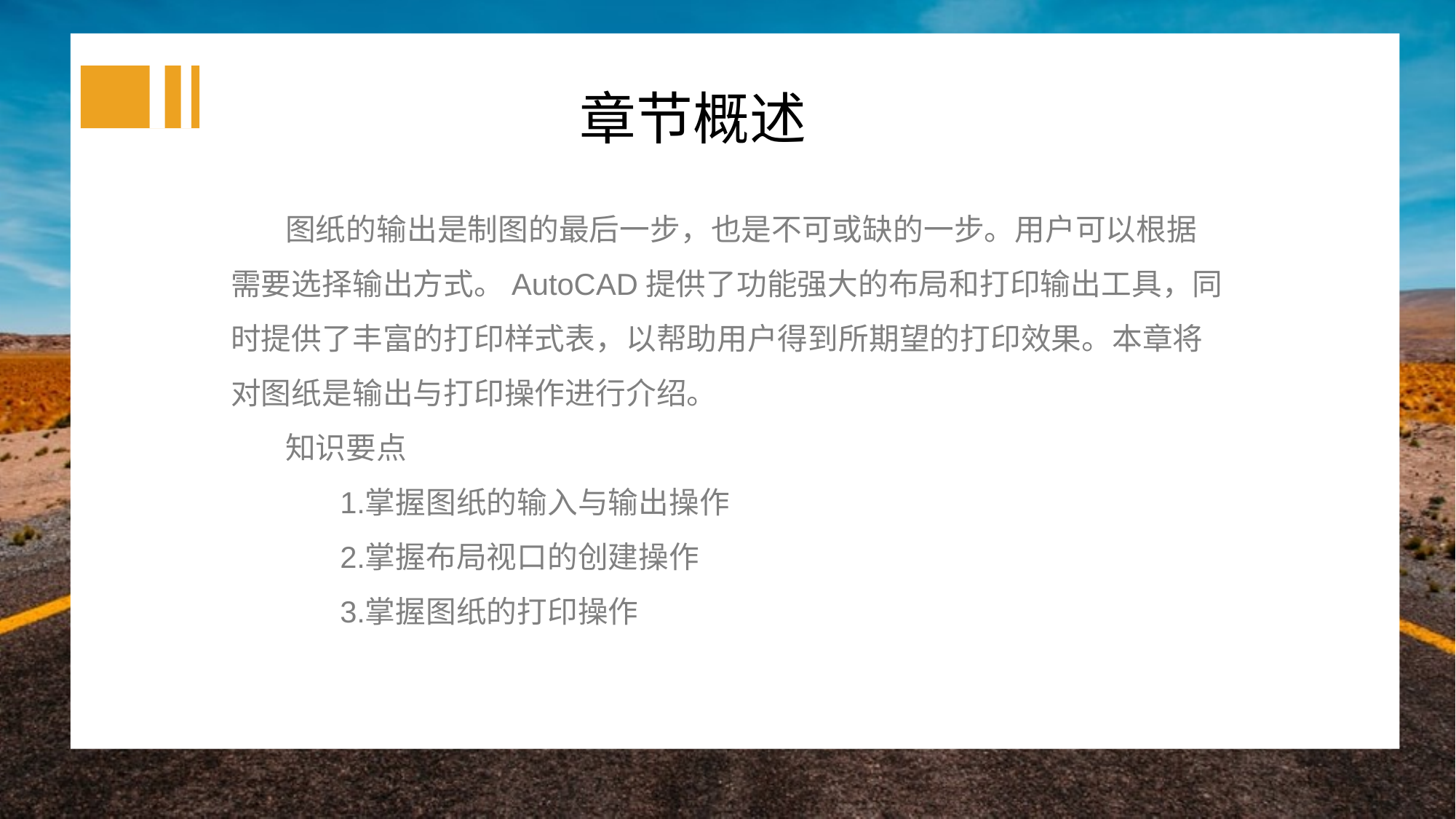

章节概述
图纸的输出是制图的最后一步，也是不可或缺的一步。用户可以根据需要选择输出方式。AutoCAD提供了功能强大的布局和打印输出工具，同时提供了丰富的打印样式表，以帮助用户得到所期望的打印效果。本章将对图纸是输出与打印操作进行介绍。
知识要点
掌握图纸的输入与输出操作
掌握布局视口的创建操作
掌握图纸的打印操作